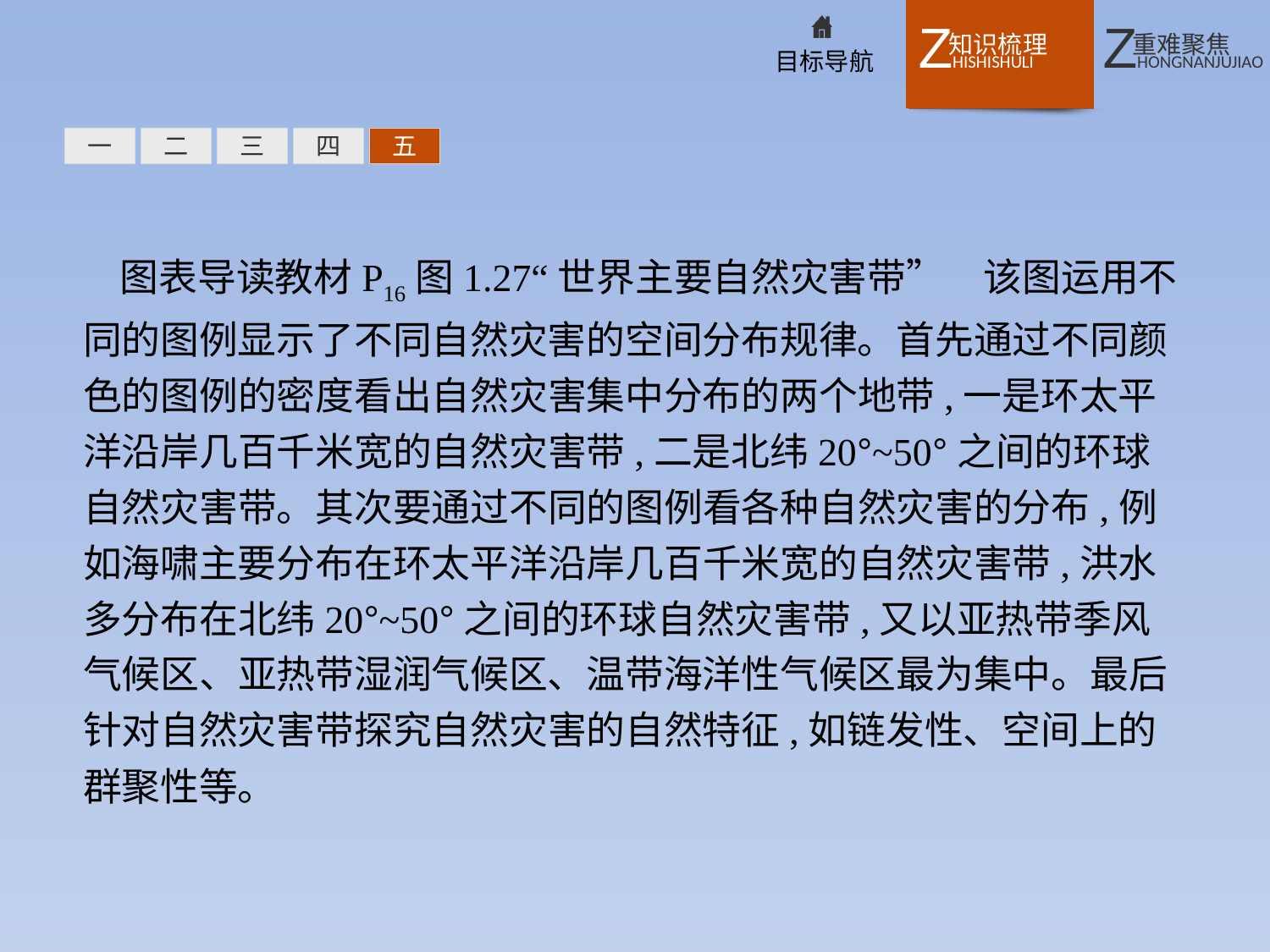

一
二
三
四
五
图表导读教材P16图1.27“世界主要自然灾害带”　该图运用不同的图例显示了不同自然灾害的空间分布规律。首先通过不同颜色的图例的密度看出自然灾害集中分布的两个地带,一是环太平洋沿岸几百千米宽的自然灾害带,二是北纬20°~50°之间的环球自然灾害带。其次要通过不同的图例看各种自然灾害的分布,例如海啸主要分布在环太平洋沿岸几百千米宽的自然灾害带,洪水多分布在北纬20°~50°之间的环球自然灾害带,又以亚热带季风气候区、亚热带湿润气候区、温带海洋性气候区最为集中。最后针对自然灾害带探究自然灾害的自然特征,如链发性、空间上的群聚性等。